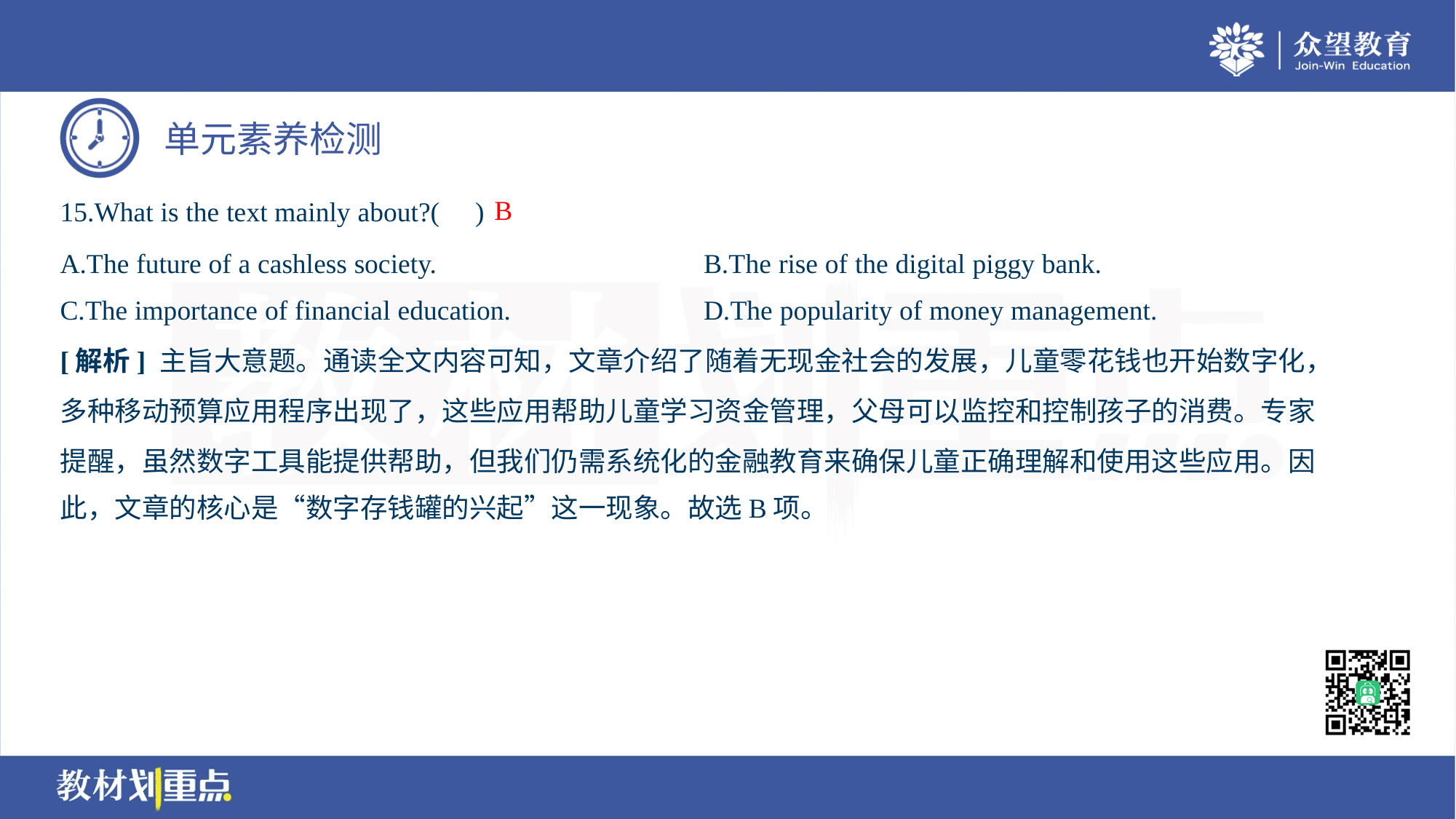

B
15.What is the text mainly about?(     )
A.The future of a cashless society.	B.The rise of the digital piggy bank.
C.The importance of financial education.	D.The popularity of money management.
[解析] 主旨大意题。通读全文内容可知，文章介绍了随着无现金社会的发展，儿童零花钱也开始数字化，
多种移动预算应用程序出现了，这些应用帮助儿童学习资金管理，父母可以监控和控制孩子的消费。专家
提醒，虽然数字工具能提供帮助，但我们仍需系统化的金融教育来确保儿童正确理解和使用这些应用。因
此，文章的核心是“数字存钱罐的兴起”这一现象。故选B项。